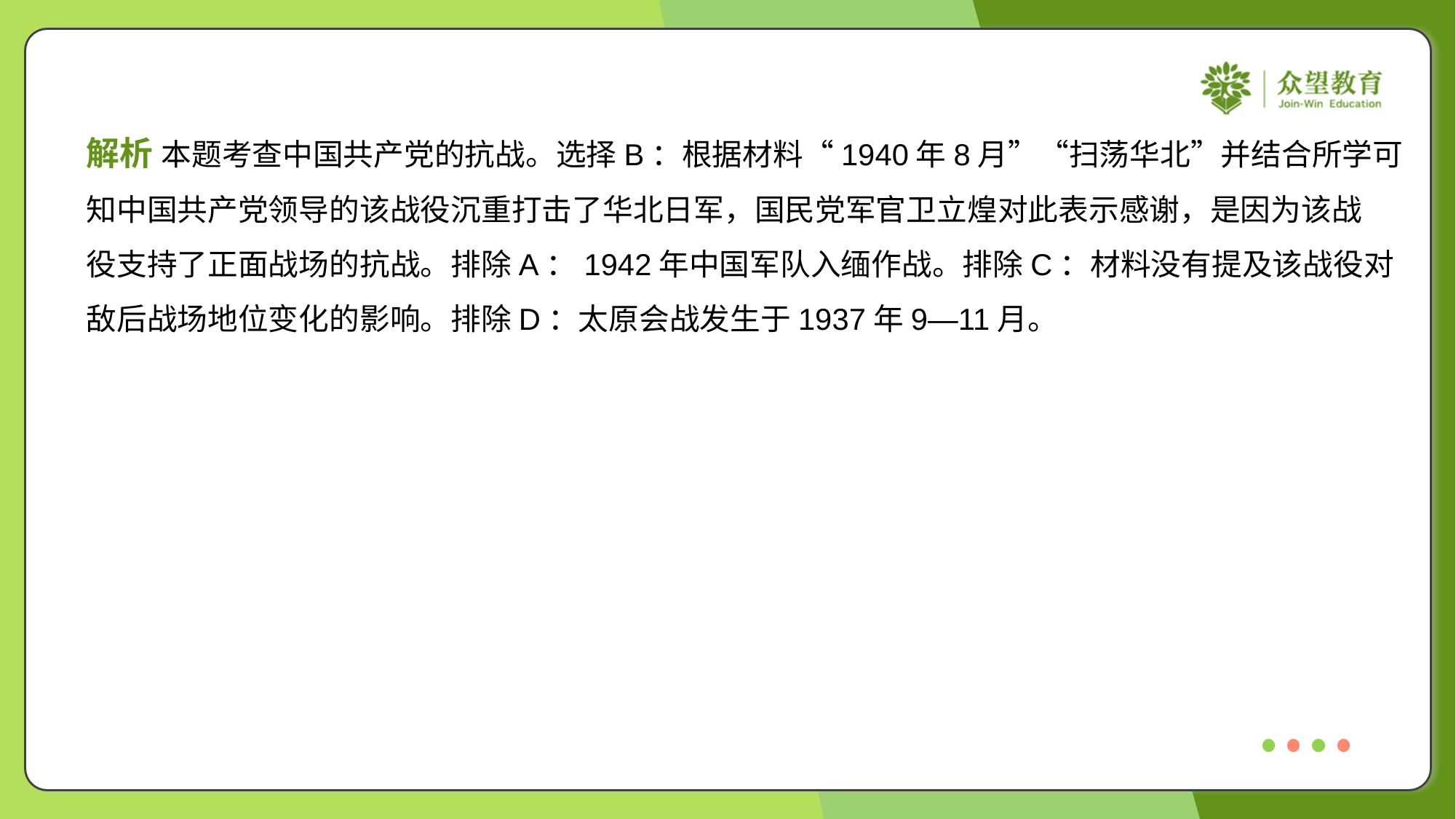

解析 本题考查中国共产党的抗战。选择B：根据材料“1940年8月”“扫荡华北”并结合所学可
知中国共产党领导的该战役沉重打击了华北日军，国民党军官卫立煌对此表示感谢，是因为该战
役支持了正面战场的抗战。排除A：1942年中国军队入缅作战。排除C：材料没有提及该战役对
敌后战场地位变化的影响。排除D：太原会战发生于1937年9—11月。